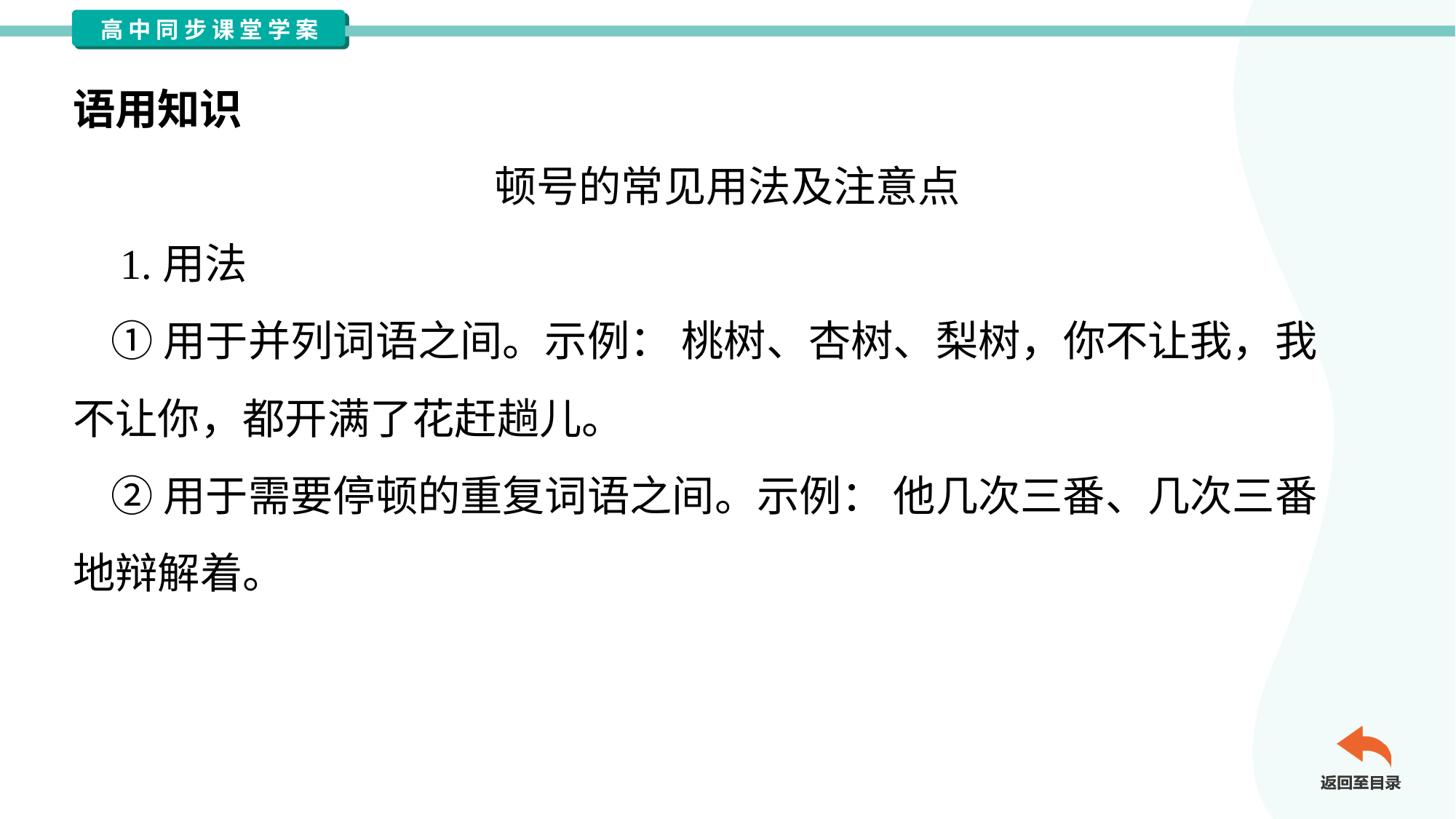

语用知识
顿号的常见用法及注意点
    1.用法
    ①用于并列词语之间。示例： 桃树、杏树、梨树，你不让我，我
不让你，都开满了花赶趟儿。
    ②用于需要停顿的重复词语之间。示例： 他几次三番、几次三番
地辩解着。